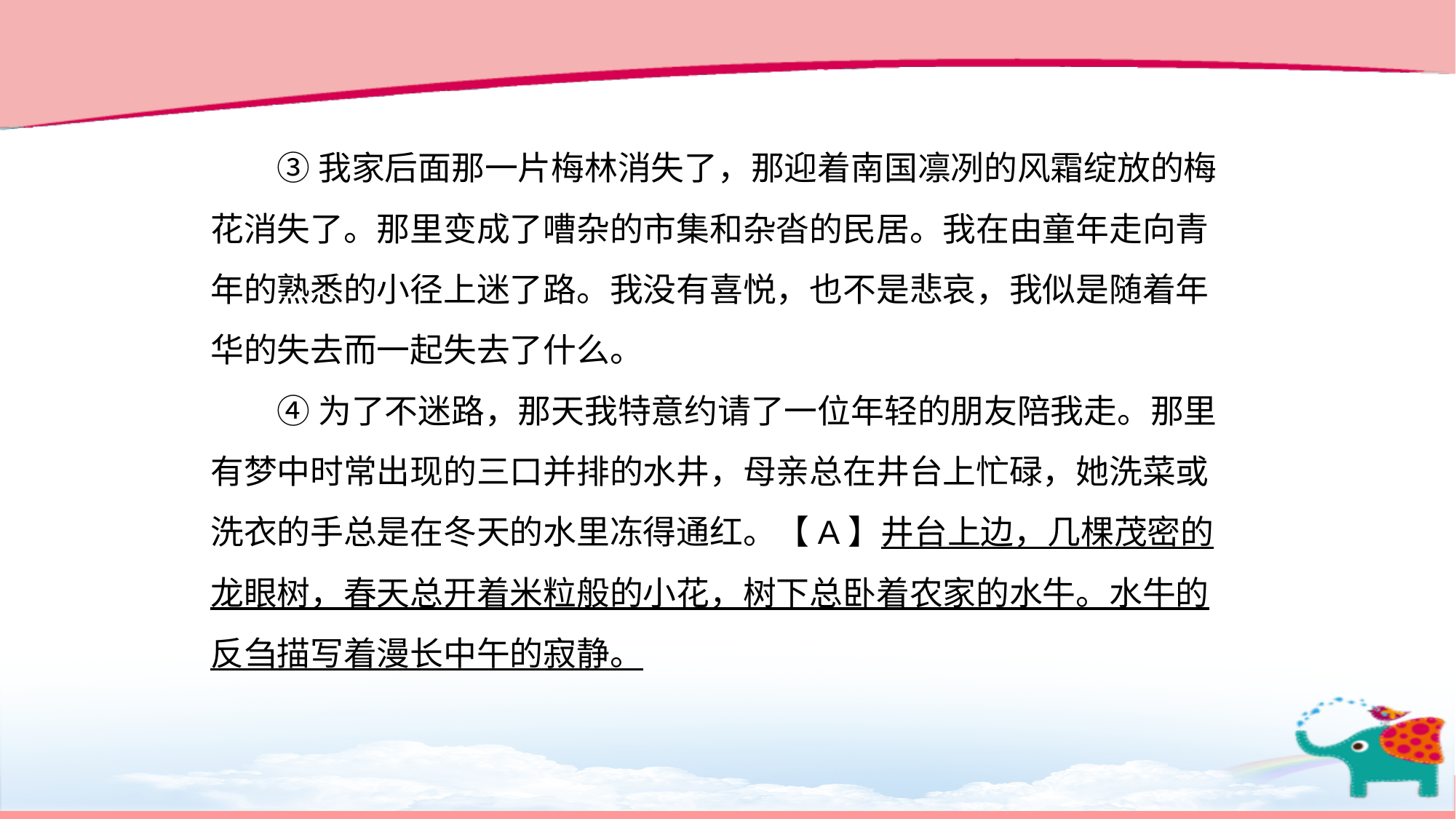

③我家后面那一片梅林消失了，那迎着南国凛冽的风霜绽放的梅花消失了。那里变成了嘈杂的市集和杂沓的民居。我在由童年走向青年的熟悉的小径上迷了路。我没有喜悦，也不是悲哀，我似是随着年华的失去而一起失去了什么。
④为了不迷路，那天我特意约请了一位年轻的朋友陪我走。那里有梦中时常出现的三口并排的水井，母亲总在井台上忙碌，她洗菜或洗衣的手总是在冬天的水里冻得通红。【A】井台上边，几棵茂密的龙眼树，春天总开着米粒般的小花，树下总卧着农家的水牛。水牛的反刍描写着漫长中午的寂静。